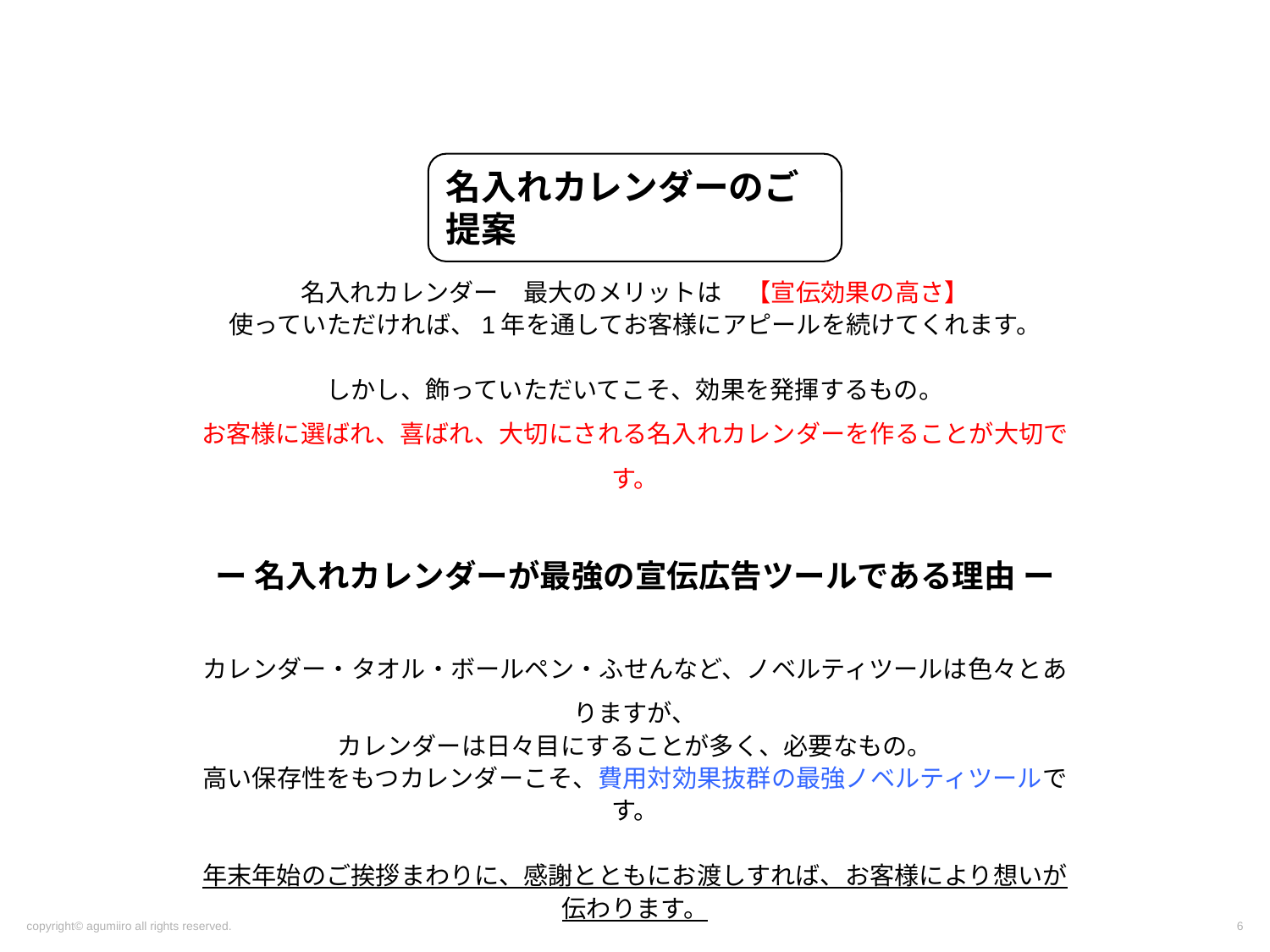

名入れカレンダーのご提案
名入れカレンダー　最大のメリットは　【宣伝効果の高さ】
使っていただければ、1年を通してお客様にアピールを続けてくれます。

しかし、飾っていただいてこそ、効果を発揮するもの。
お客様に選ばれ、喜ばれ、大切にされる名入れカレンダーを作ることが大切です。

ー 名入れカレンダーが最強の宣伝広告ツールである理由 ー

カレンダー・タオル・ボールペン・ふせんなど、ノベルティツールは色々とありますが、
カレンダーは日々目にすることが多く、必要なもの。
高い保存性をもつカレンダーこそ、費用対効果抜群の最強ノベルティツールです。

年末年始のご挨拶まわりに、感謝とともにお渡しすれば、お客様により想いが伝わります。
copyright© agumiiro all rights reserved.
6